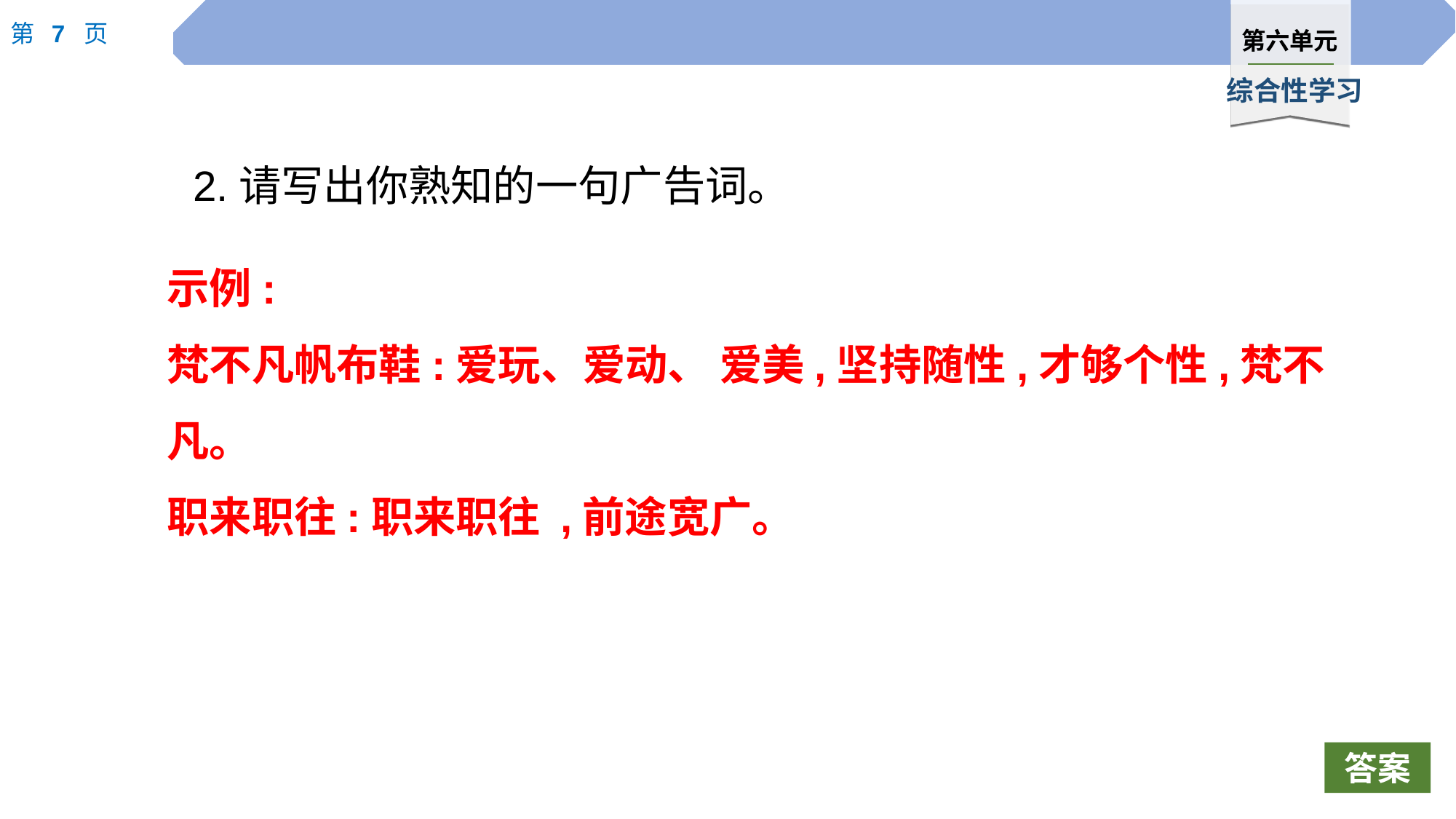

2.请写出你熟知的一句广告词。
示例:
梵不凡帆布鞋:爱玩、爱动、 爱美,坚持随性,才够个性,梵不凡。
职来职往:职来职往 ,前途宽广。
答案